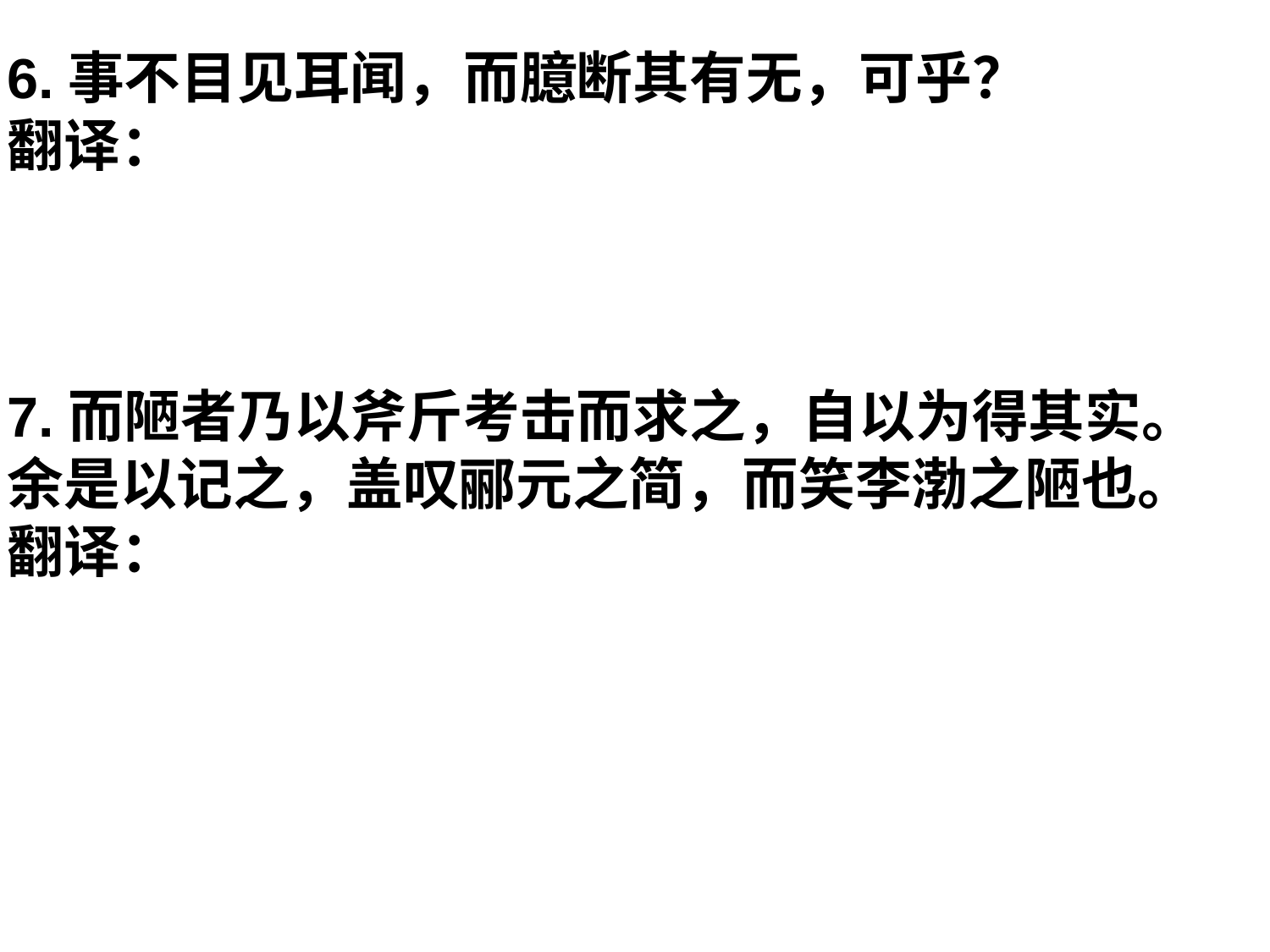

6.事不目见耳闻，而臆断其有无，可乎？
翻译：

7.而陋者乃以斧斤考击而求之，自以为得其实。余是以记之，盖叹郦元之简，而笑李渤之陋也。
翻译：